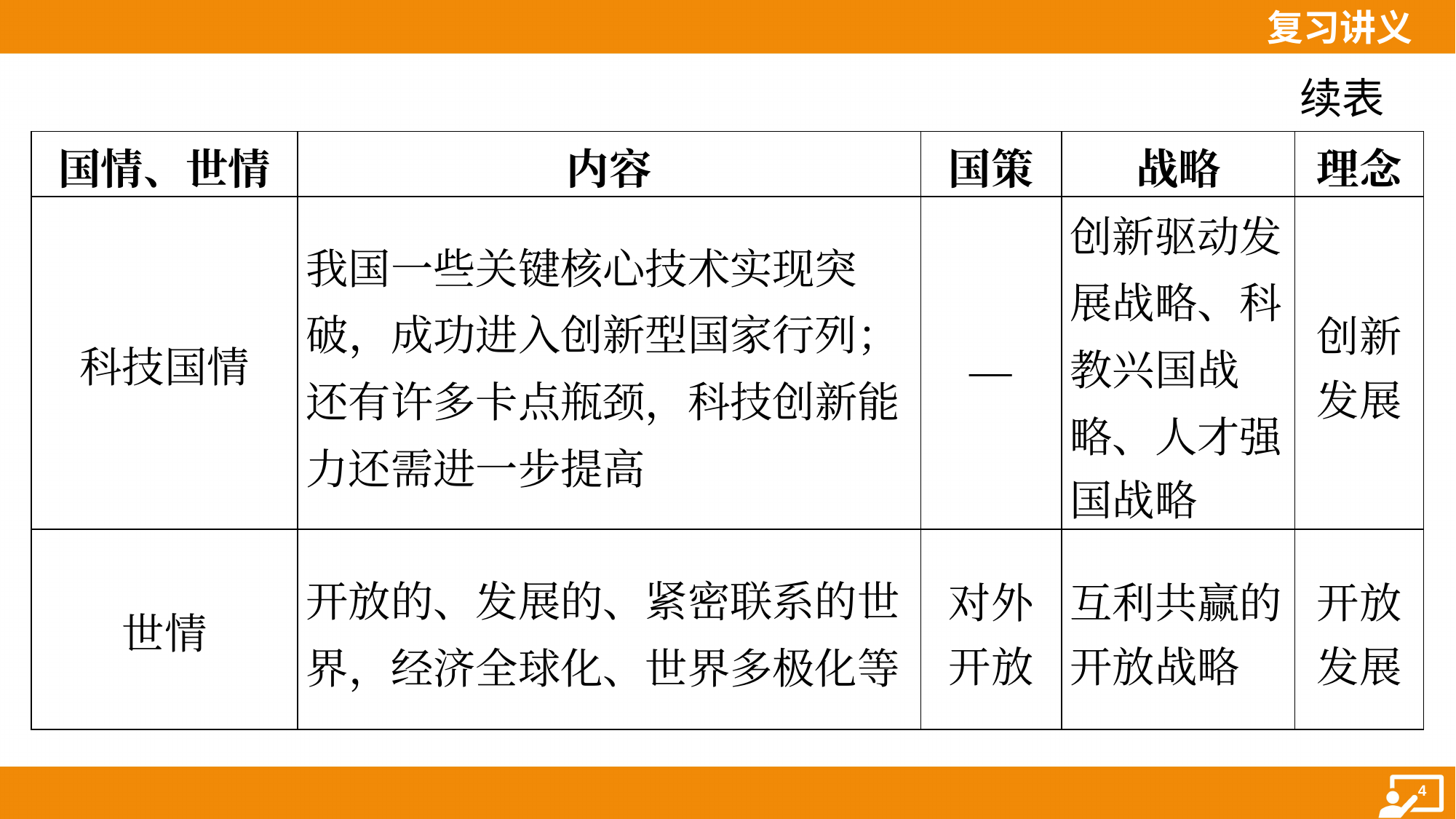

续表
| 国情、世情 | 内容 | 国策 | 战略 | 理念 |
| --- | --- | --- | --- | --- |
| 科技国情 | 我国一些关键核心技术实现突破，成功进入创新型国家行列；还有许多卡点瓶颈，科技创新能力还需进一步提高 | — | 创新驱动发 展战略、科 教兴国战 略、人才强 国战略 | 创新 发展 |
| 世情 | 开放的、发展的、紧密联系的世界，经济全球化、世界多极化等 | 对外 开放 | 互利共赢的 开放战略 | 开放 发展 |